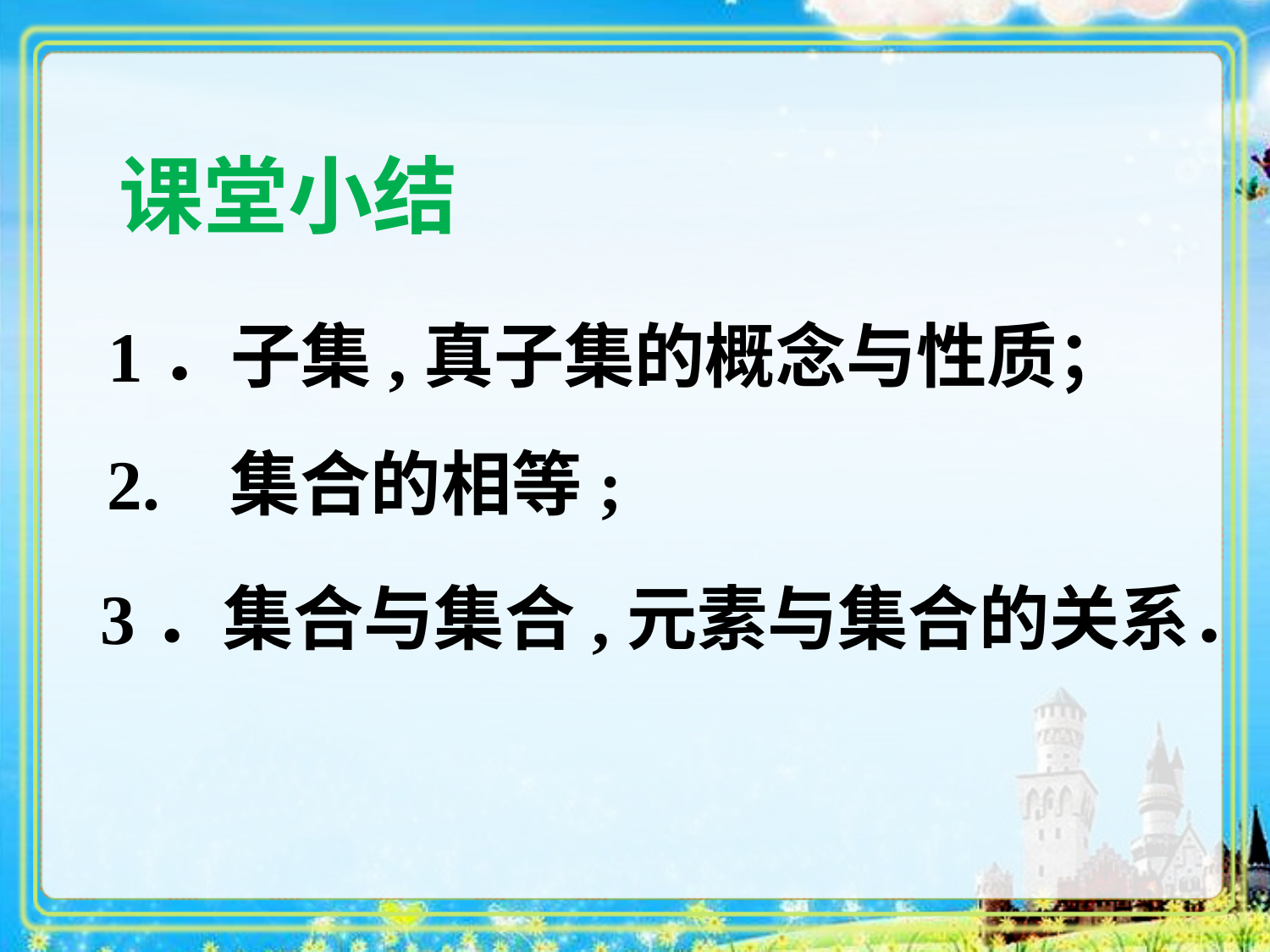

课堂小结
1．子集,真子集的概念与性质；
2.   集合的相等;
   3．集合与集合,元素与集合的关系．